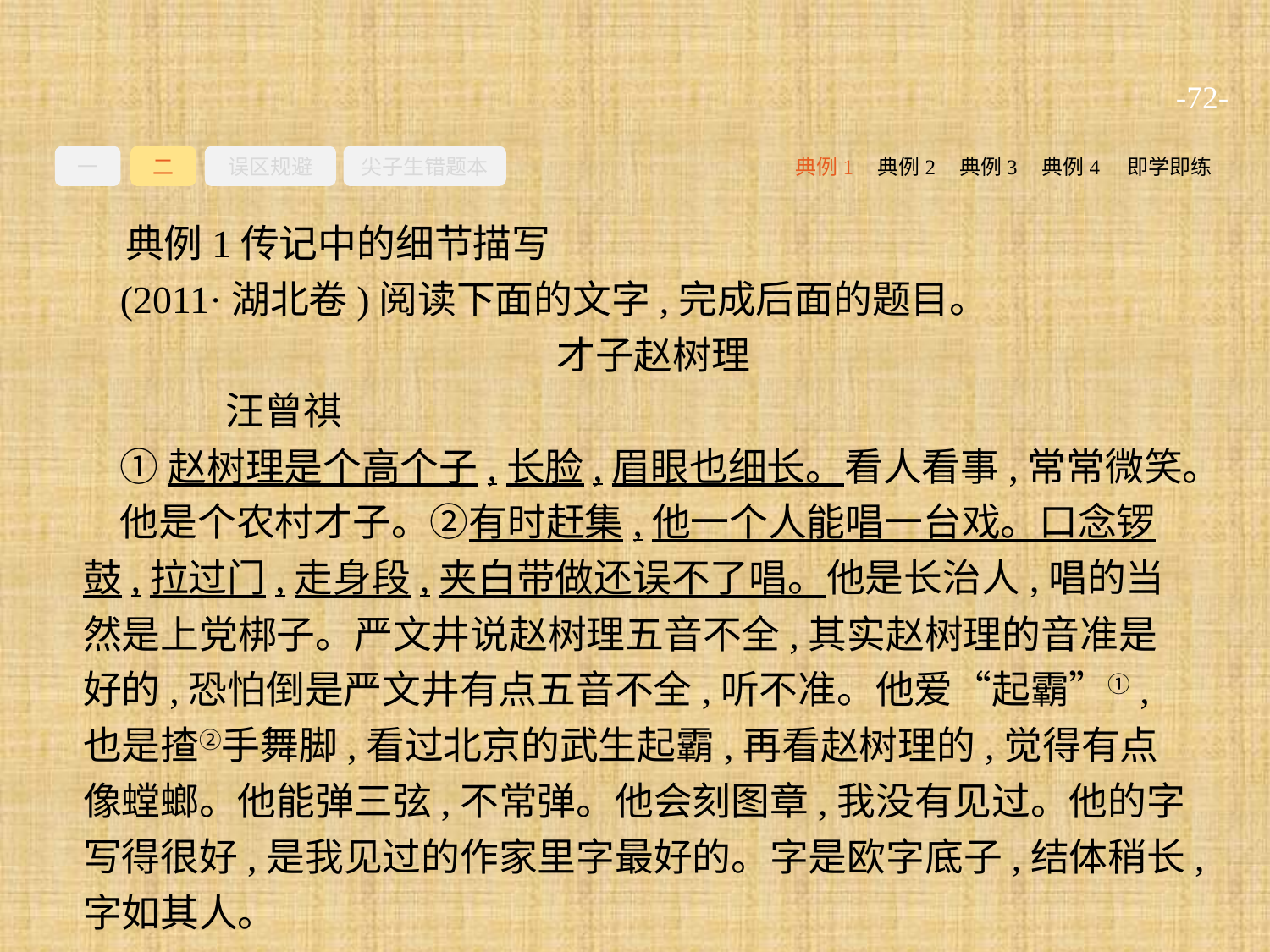

-72-
一
二
误区规避
尖子生错题本
典例2
典例3
典例4
即学即练
典例1
典例1传记中的细节描写
(2011·湖北卷)阅读下面的文字,完成后面的题目。
才子赵树理
	汪曾祺
①赵树理是个高个子,长脸,眉眼也细长。看人看事,常常微笑。
他是个农村才子。②有时赶集,他一个人能唱一台戏。口念锣鼓,拉过门,走身段,夹白带做还误不了唱。他是长治人,唱的当然是上党梆子。严文井说赵树理五音不全,其实赵树理的音准是好的,恐怕倒是严文井有点五音不全,听不准。他爱“起霸”①,也是揸②手舞脚,看过北京的武生起霸,再看赵树理的,觉得有点像螳螂。他能弹三弦,不常弹。他会刻图章,我没有见过。他的字写得很好,是我见过的作家里字最好的。字是欧字底子,结体稍长,字如其人。